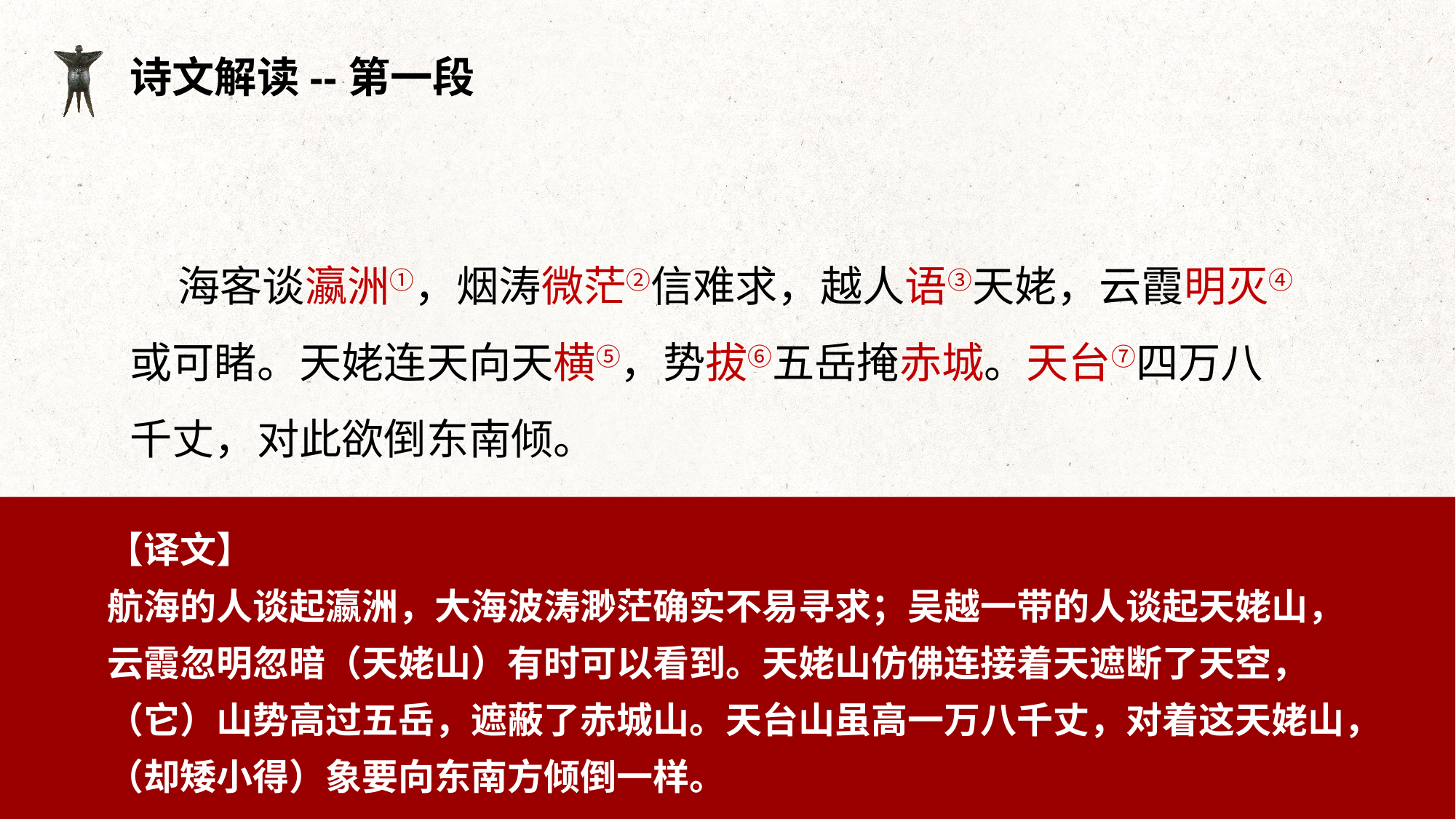

诗文解读--第一段
    海客谈瀛洲①，烟涛微茫②信难求，越人语③天姥，云霞明灭④或可睹。天姥连天向天横⑤，势拔⑥五岳掩赤城。天台⑦四万八千丈，对此欲倒东南倾。
【译文】
航海的人谈起瀛洲，大海波涛渺茫确实不易寻求；吴越一带的人谈起天姥山，云霞忽明忽暗（天姥山）有时可以看到。天姥山仿佛连接着天遮断了天空，（它）山势高过五岳，遮蔽了赤城山。天台山虽高一万八千丈，对着这天姥山，（却矮小得）象要向东南方倾倒一样。